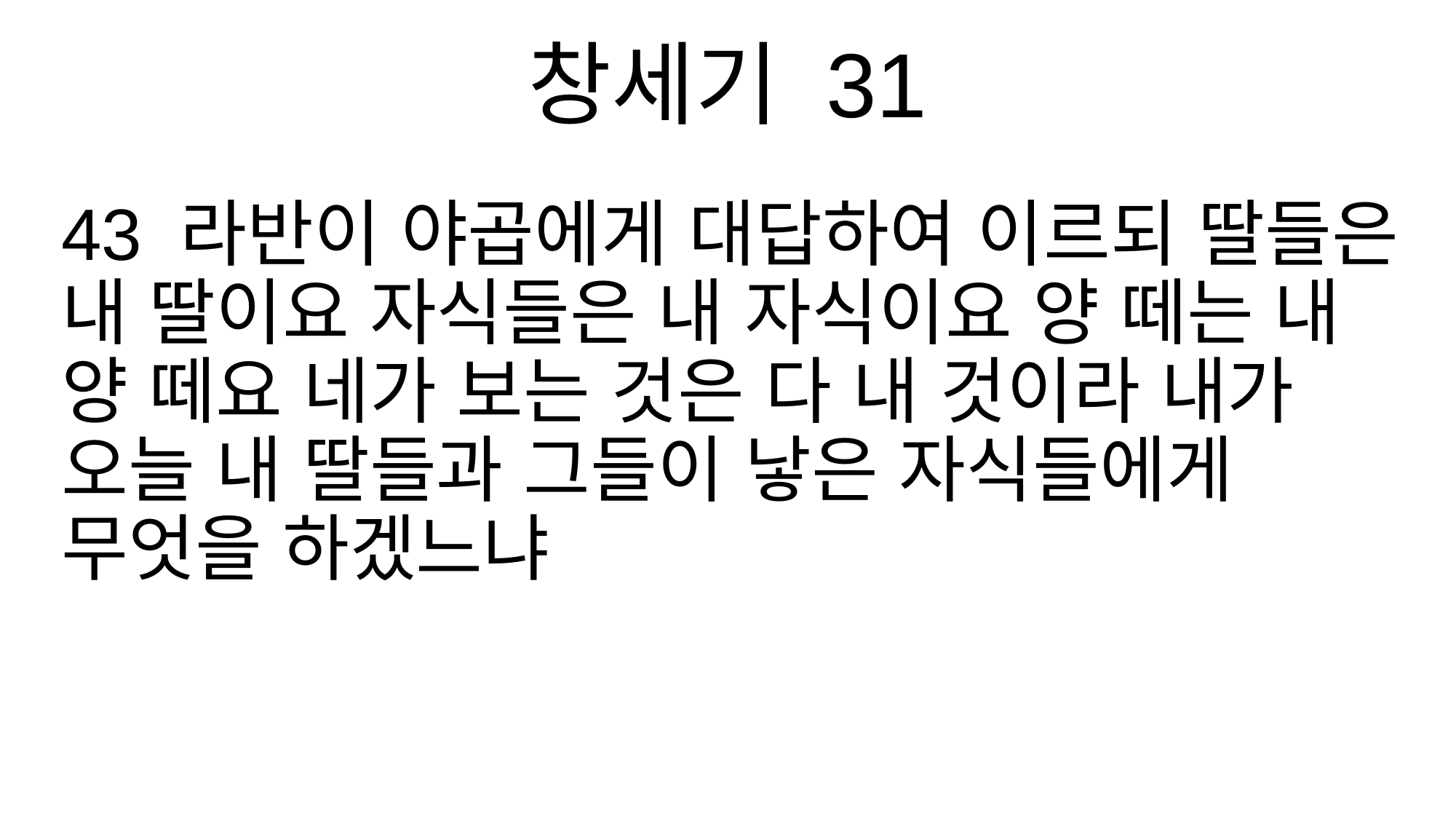

창세기 31
43 라반이 야곱에게 대답하여 이르되 딸들은 내 딸이요 자식들은 내 자식이요 양 떼는 내 양 떼요 네가 보는 것은 다 내 것이라 내가 오늘 내 딸들과 그들이 낳은 자식들에게 무엇을 하겠느냐